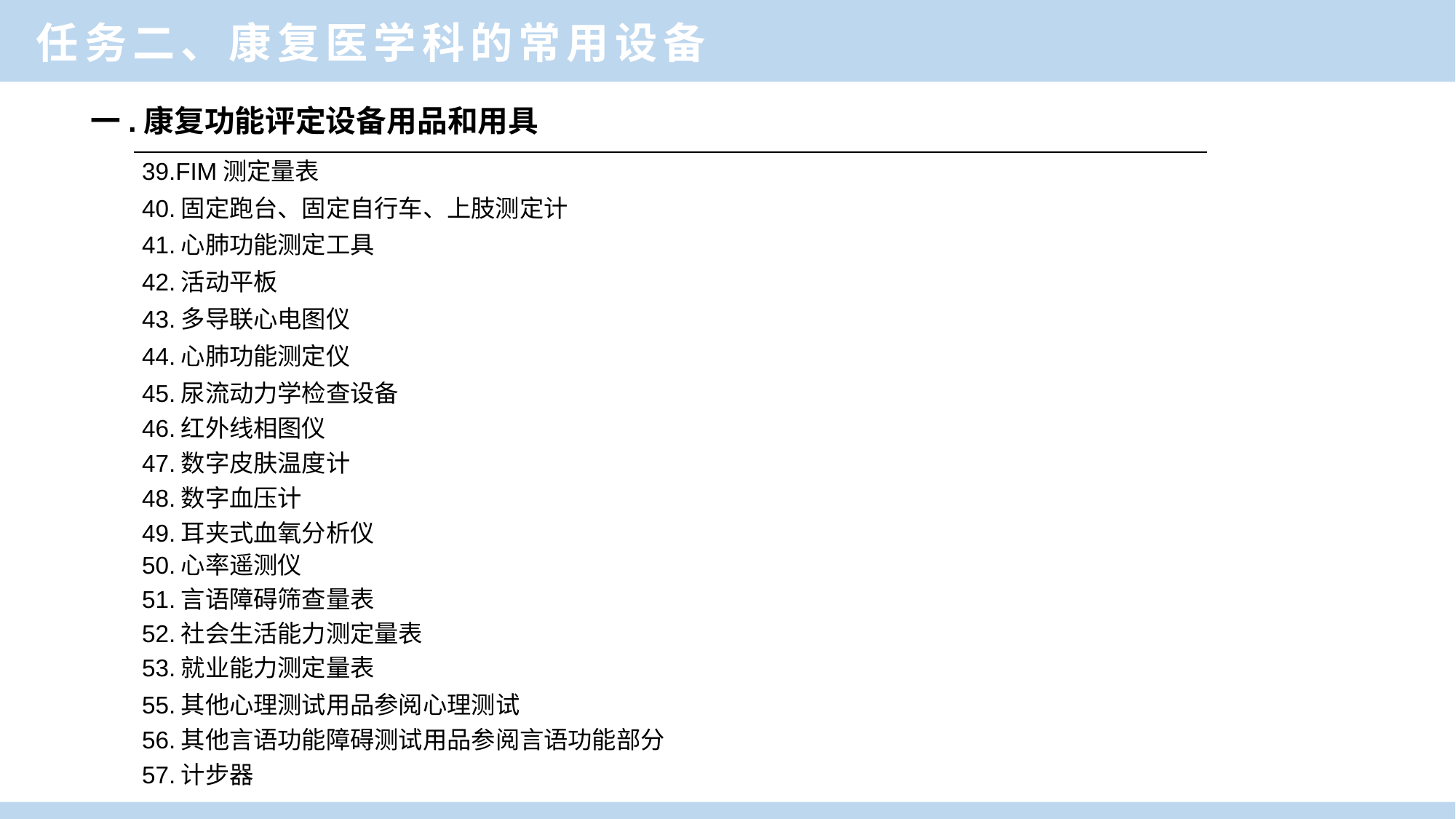

任务二、康复医学科的常用设备
   一.康复功能评定设备用品和用具
| 39.FIM测定量表 |
| --- |
| 40.固定跑台、固定自行车、上肢测定计 |
| 41.心肺功能测定工具 |
| 42.活动平板 |
| 43.多导联心电图仪 |
| 44.心肺功能测定仪 |
| 45.尿流动力学检查设备 46.红外线相图仪 47.数字皮肤温度计 48.数字血压计 49.耳夹式血氧分析仪 |
| 50.心率遥测仪 |
| 51.言语障碍筛查量表 |
| 52.社会生活能力测定量表 |
| 53.就业能力测定量表 |
| 55.其他心理测试用品参阅心理测试 56.其他言语功能障碍测试用品参阅言语功能部分 57.计步器 |
一、康复医学科功能与作用